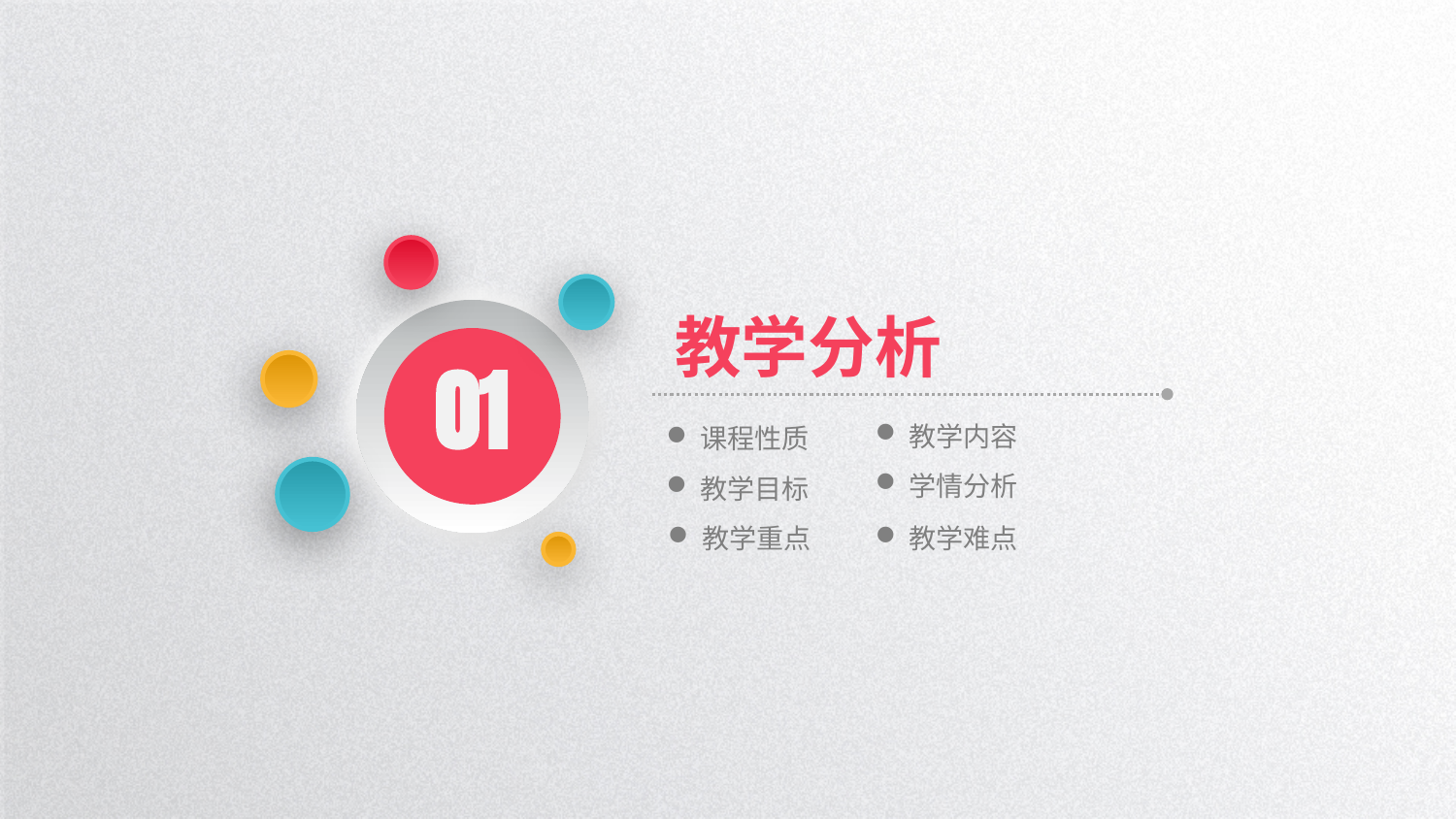

教学分析

01
教学内容
课程性质

学情分析
教学目标
教学重点
教学难点